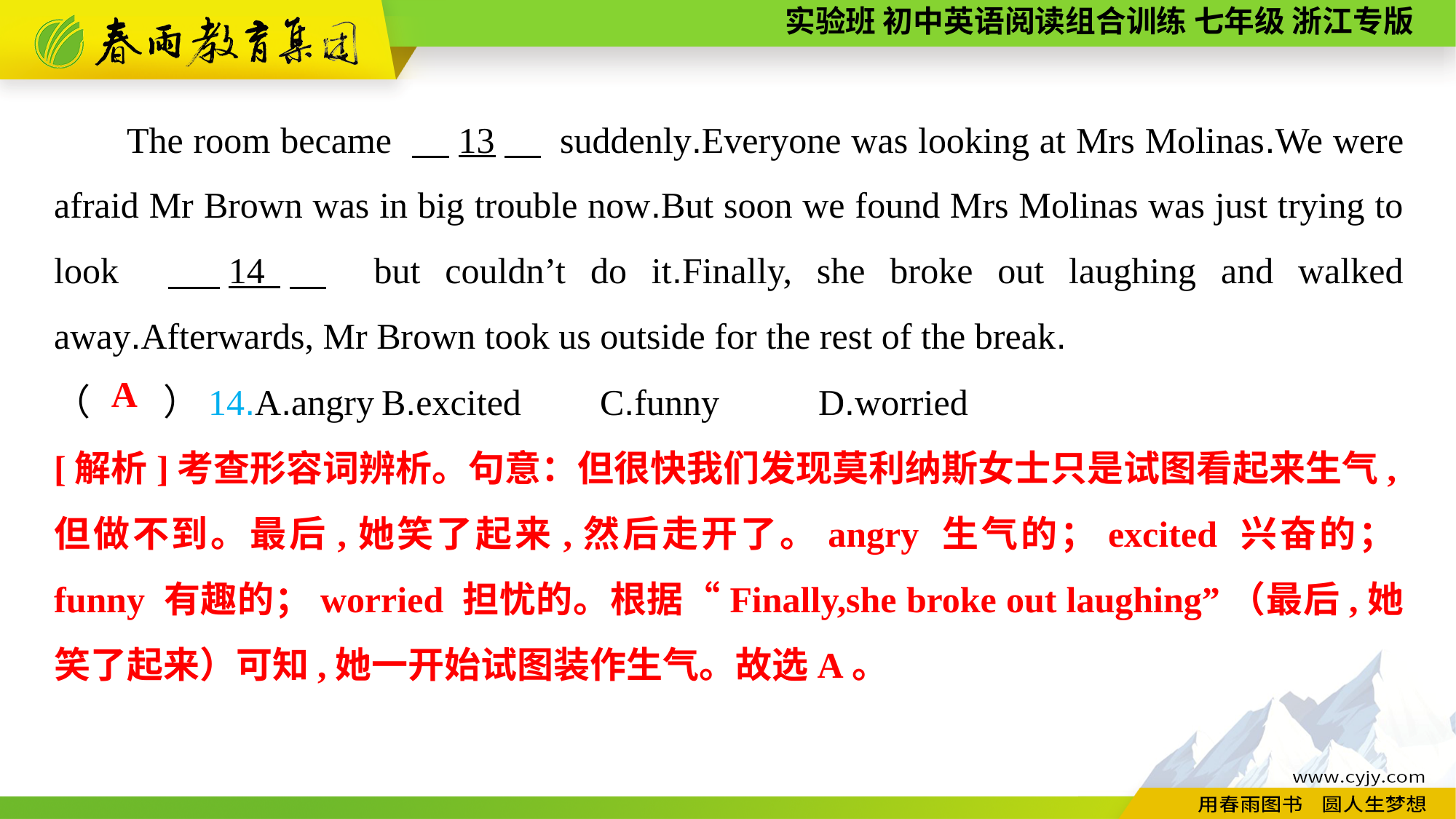

The room became 　13　 suddenly.Everyone was looking at Mrs Molinas.We were afraid Mr Brown was in big trouble now.But soon we found Mrs Molinas was just trying to look 　14　 but couldn’t do it.Finally, she broke out laughing and walked away.Afterwards, Mr Brown took us outside for the rest of the break.
（　　）14.A.angry	B.excited	C.funny	D.worried
A
[解析]考查形容词辨析。句意：但很快我们发现莫利纳斯女士只是试图看起来生气,但做不到。最后,她笑了起来,然后走开了。angry 生气的；excited 兴奋的；funny 有趣的；worried 担忧的。根据“Finally,she broke out laughing”（最后,她笑了起来）可知,她一开始试图装作生气。故选A。